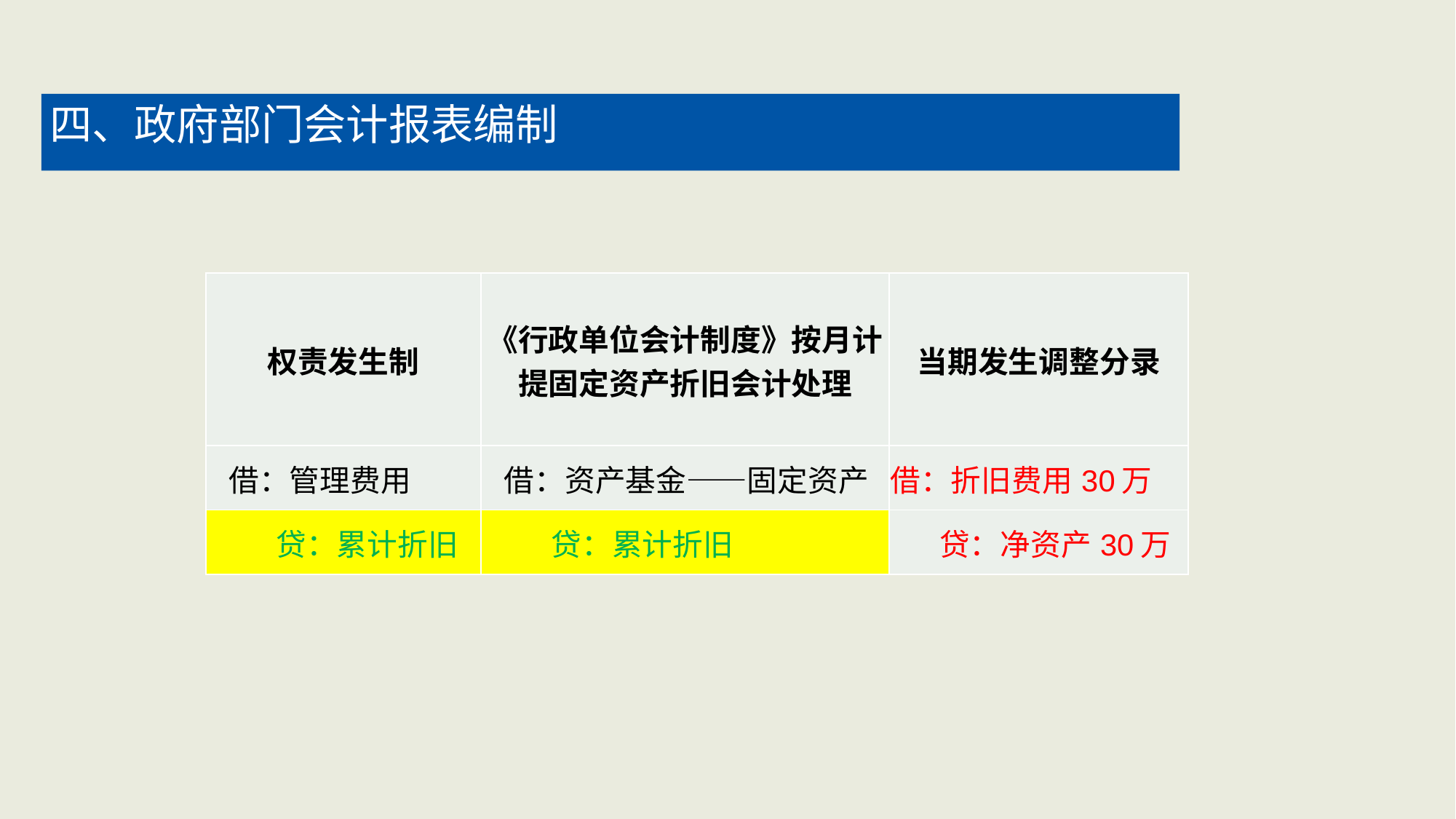

四、政府部门会计报表编制
| 权责发生制 | 《行政单位会计制度》按月计提固定资产折旧会计处理 | 当期发生调整分录 |
| --- | --- | --- |
| 借：管理费用 | 借：资产基金——固定资产 | 借：折旧费用30万 |
| 贷：累计折旧 | 贷：累计折旧 | 贷：净资产30万 |
77